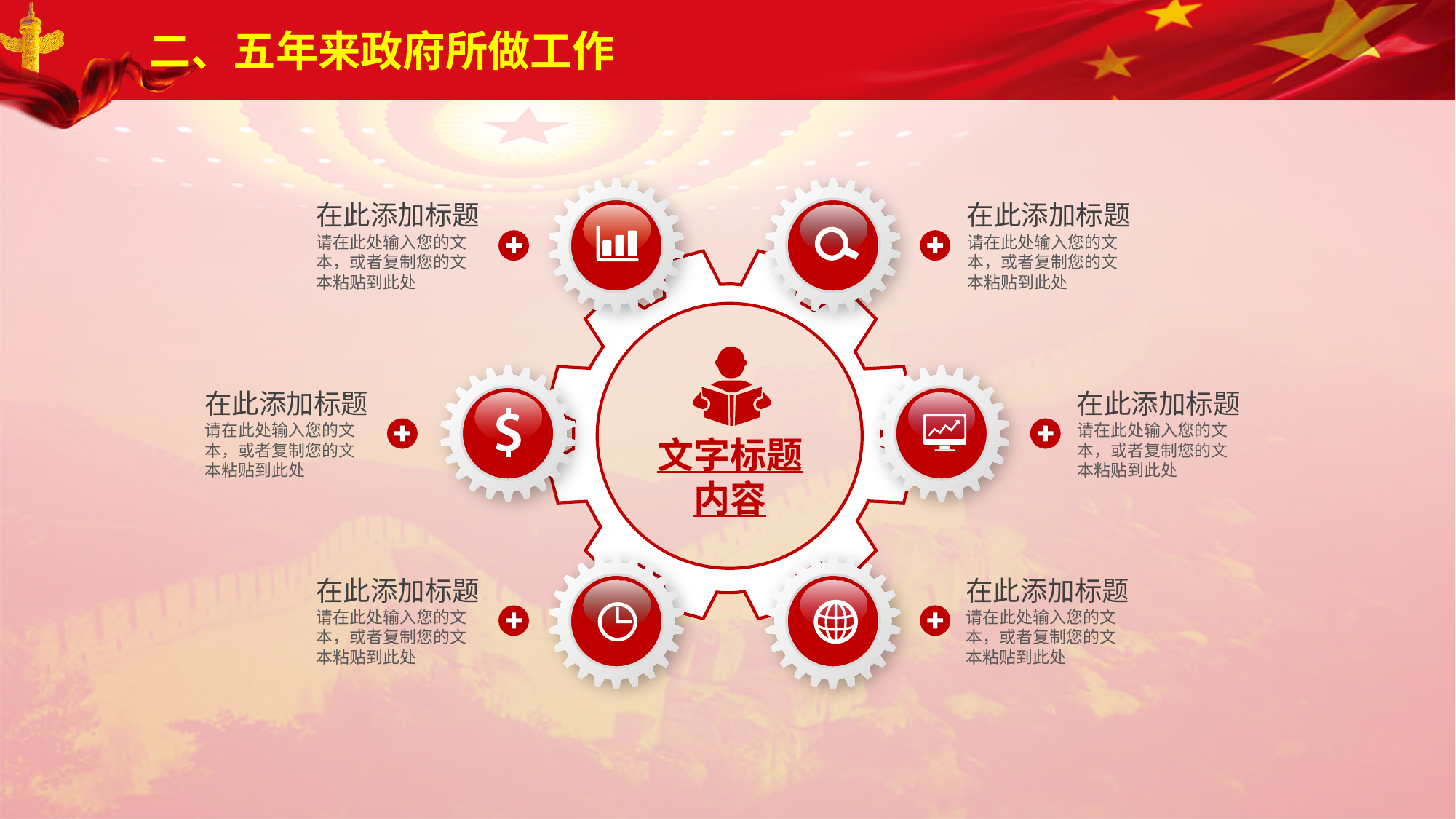

二、五年来政府所做工作

在此添加标题
请在此处输入您的文本，或者复制您的文本粘贴到此处
在此添加标题
请在此处输入您的文本，或者复制您的文本粘贴到此处

在此添加标题
请在此处输入您的文本，或者复制您的文本粘贴到此处
在此添加标题
请在此处输入您的文本，或者复制您的文本粘贴到此处

文字标题
内容

在此添加标题
请在此处输入您的文本，或者复制您的文本粘贴到此处
在此添加标题
请在此处输入您的文本，或者复制您的文本粘贴到此处